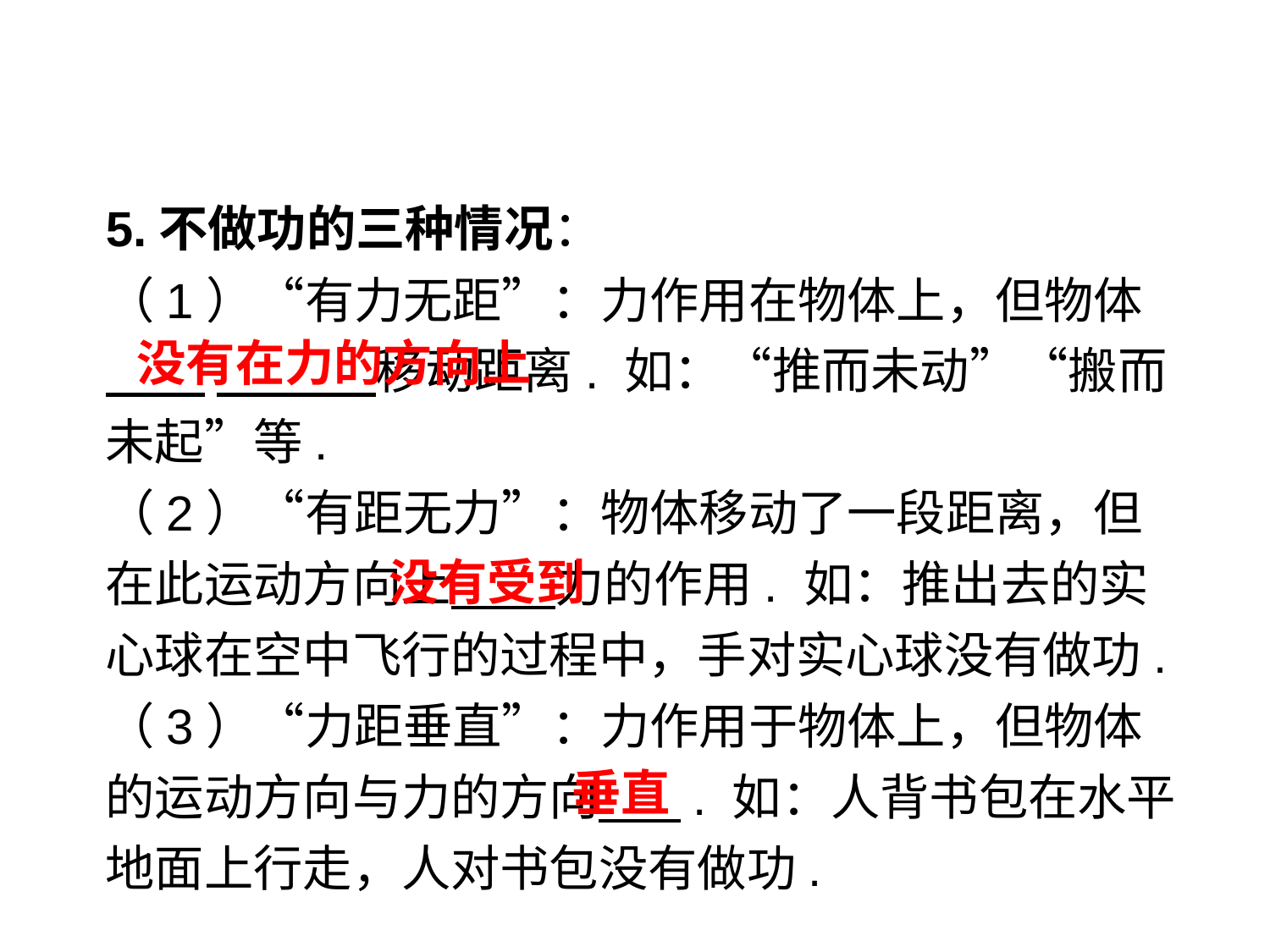

5.不做功的三种情况：
（1）“有力无距”：力作用在物体上，但物体
         　          移动距离. 如：“推而未动”“搬而未起”等.
（2）“有距无力”：物体移动了一段距离，但在此运动方向上　     力的作用. 如：推出去的实心球在空中飞行的过程中，手对实心球没有做功.
（3）“力距垂直”：力作用于物体上，但物体的运动方向与力的方向　   . 如：人背书包在水平地面上行走，人对书包没有做功.
没有在力的方向上
没有受到
垂直